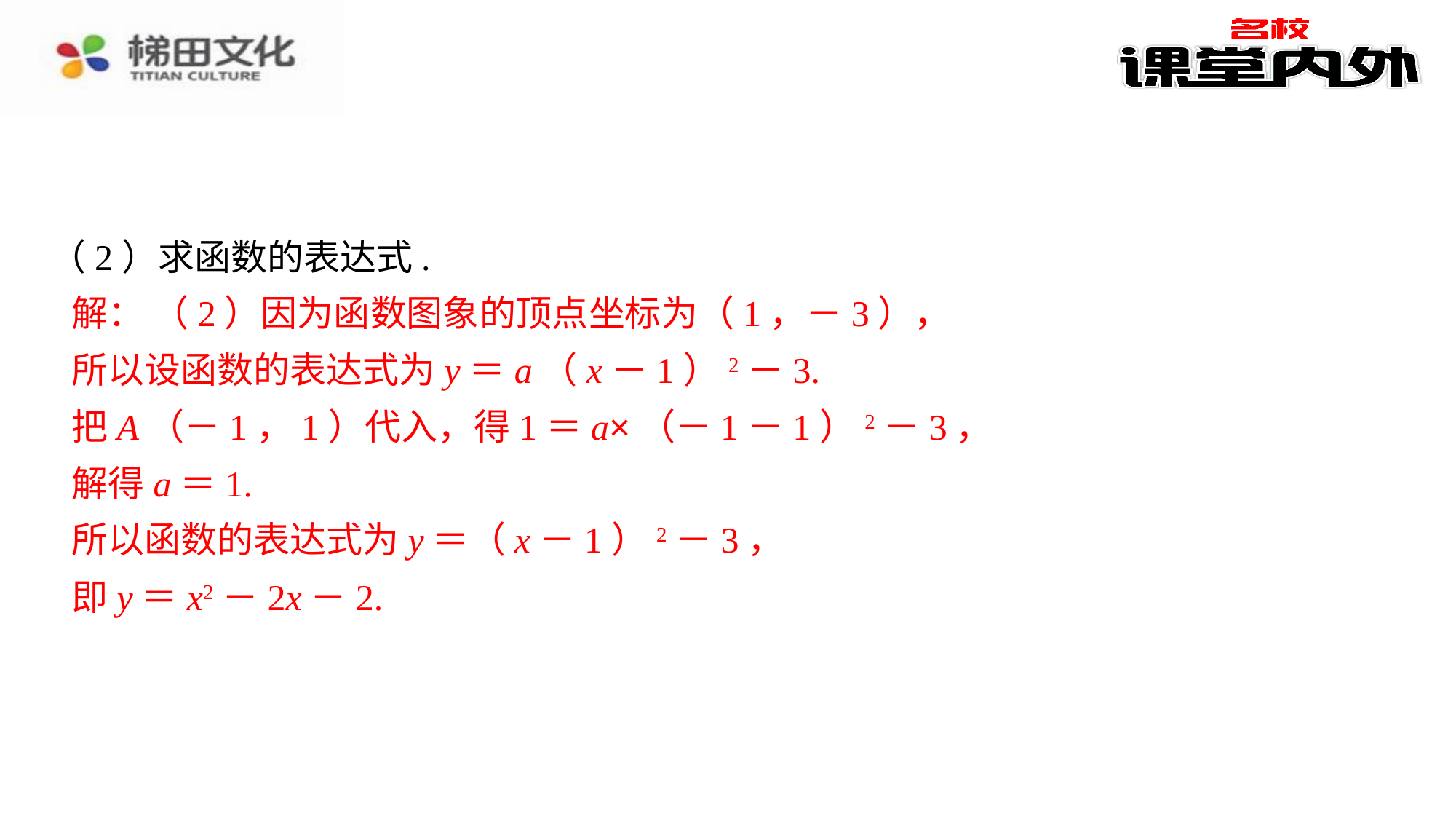

（2）求函数的表达式.
解： （2）因为函数图象的顶点坐标为（1，－3），
所以设函数的表达式为y＝a（x－1）2－3.
把A（－1，1）代入，得1＝a×（－1－1）2－3，
解得a＝1.
所以函数的表达式为y＝（x－1）2－3，
即y＝x2－2x－2.